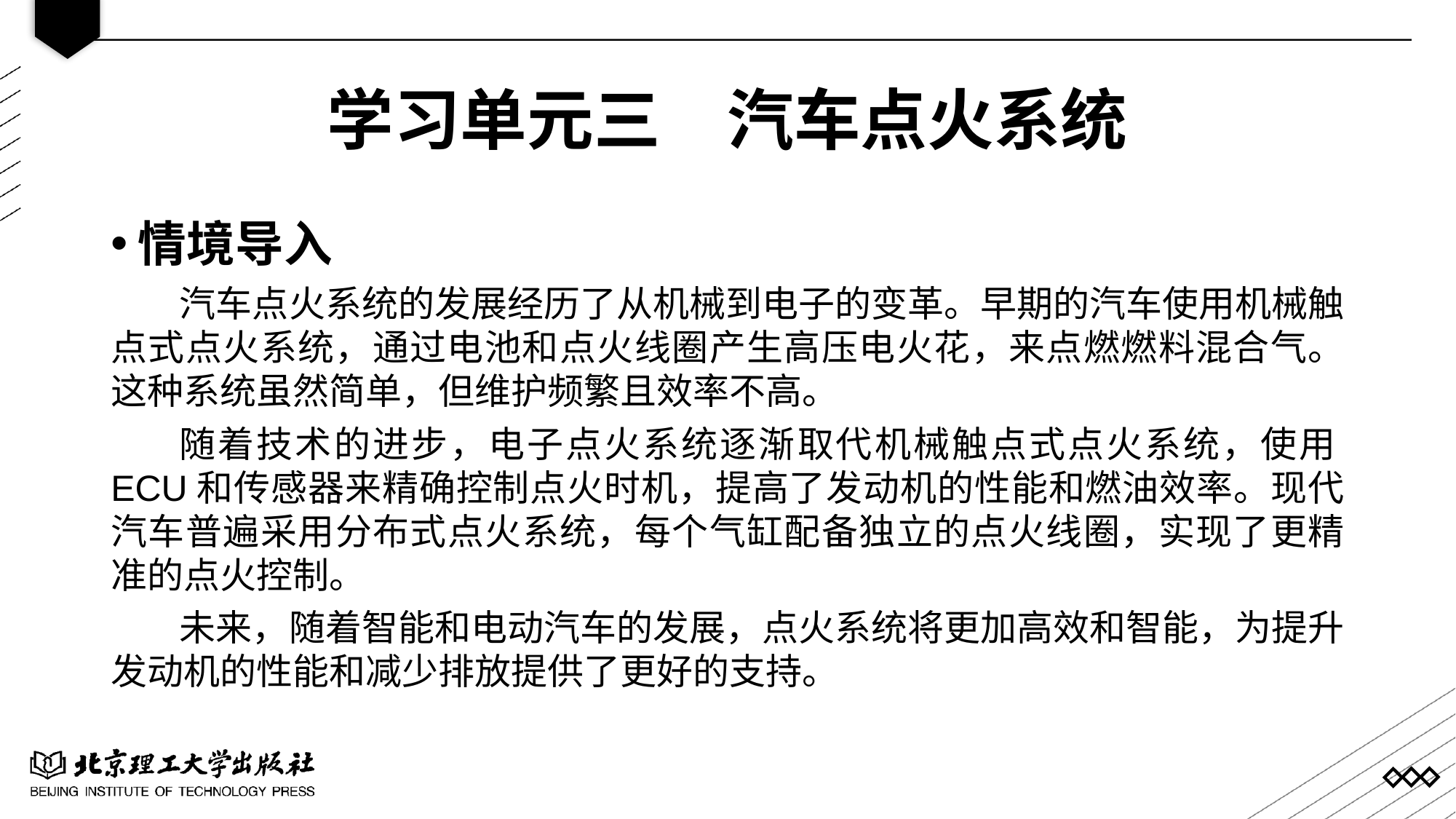

学习单元三　汽车点火系统
情境导入
汽车点火系统的发展经历了从机械到电子的变革。早期的汽车使用机械触点式点火系统，通过电池和点火线圈产生高压电火花，来点燃燃料混合气。这种系统虽然简单，但维护频繁且效率不高。
随着技术的进步，电子点火系统逐渐取代机械触点式点火系统，使用ECU和传感器来精确控制点火时机，提高了发动机的性能和燃油效率。现代汽车普遍采用分布式点火系统，每个气缸配备独立的点火线圈，实现了更精准的点火控制。
未来，随着智能和电动汽车的发展，点火系统将更加高效和智能，为提升发动机的性能和减少排放提供了更好的支持。